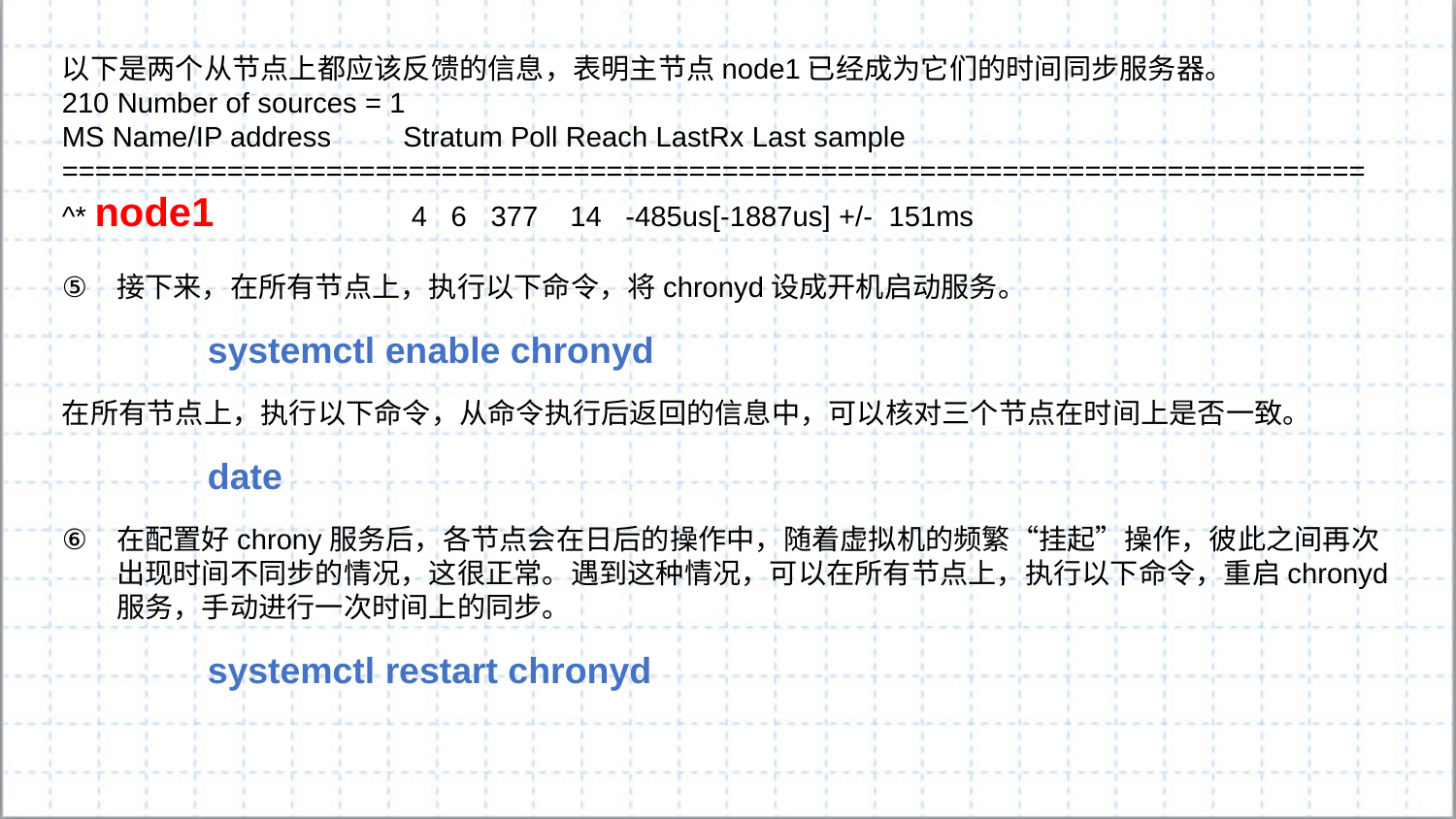

以下是两个从节点上都应该反馈的信息，表明主节点node1已经成为它们的时间同步服务器。
210 Number of sources = 1
MS Name/IP address         Stratum Poll Reach LastRx Last sample
===============================================================================
^* node1                         4   6   377    14   -485us[-1887us] +/-  151ms

接下来，在所有节点上，执行以下命令，将chronyd设成开机启动服务。
	systemctl enable chronyd
在所有节点上，执行以下命令，从命令执行后返回的信息中，可以核对三个节点在时间上是否一致。
	date
在配置好chrony服务后，各节点会在日后的操作中，随着虚拟机的频繁“挂起”操作，彼此之间再次出现时间不同步的情况，这很正常。遇到这种情况，可以在所有节点上，执行以下命令，重启chronyd服务，手动进行一次时间上的同步。
	systemctl restart chronyd